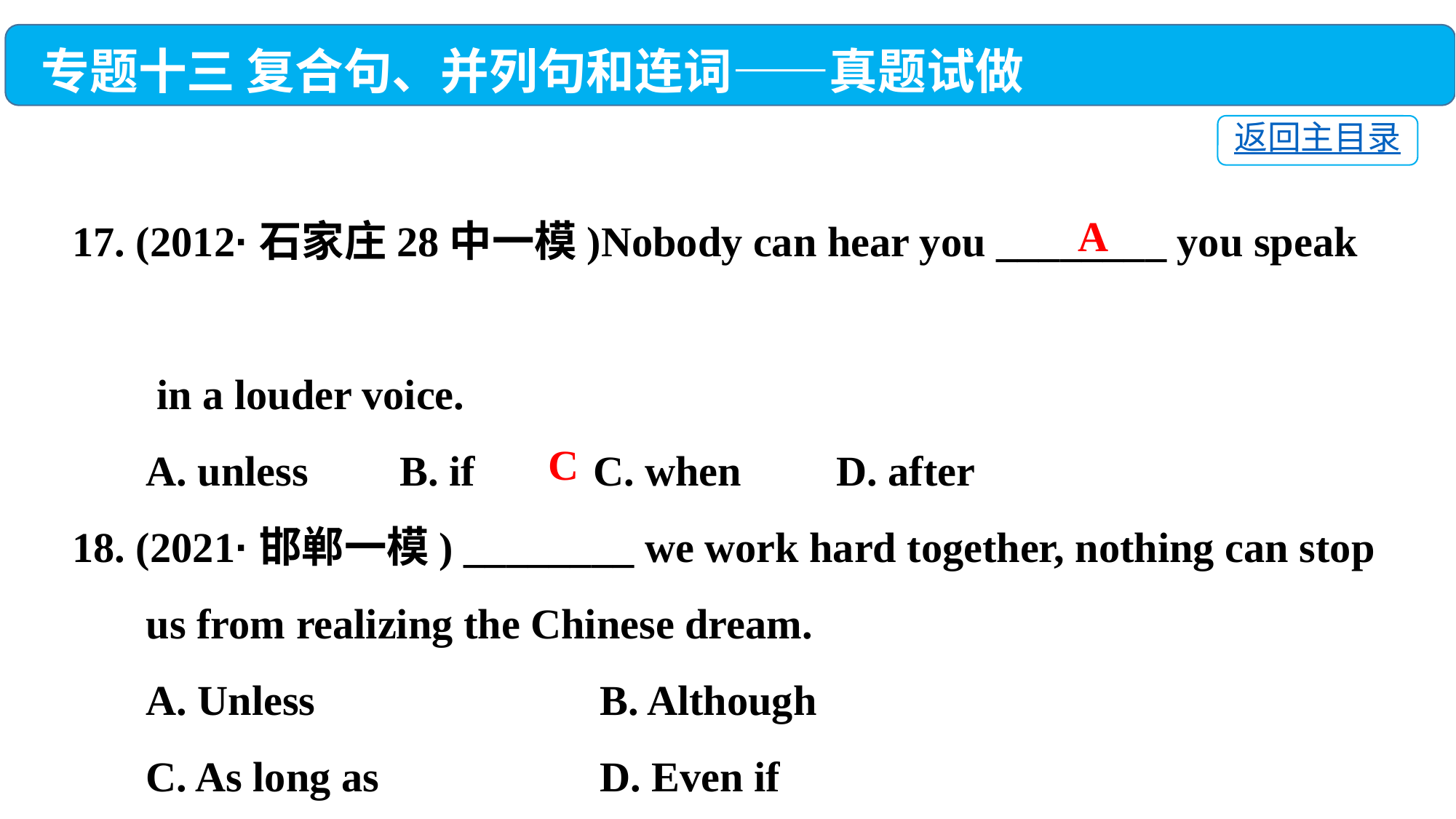

专题十三 复合句、并列句和连词——真题试做
返回主目录
17. (2012·石家庄28中一模)Nobody can hear you ________ you speak
        in a louder voice.
       A. unless	B. if	        C. when	D. after
18. (2021·邯郸一模) ________ we work hard together, nothing can stop
       us from realizing the Chinese dream.
       A. Unless	                   B. Although
       C. As long as	                   D. Even if
A
C